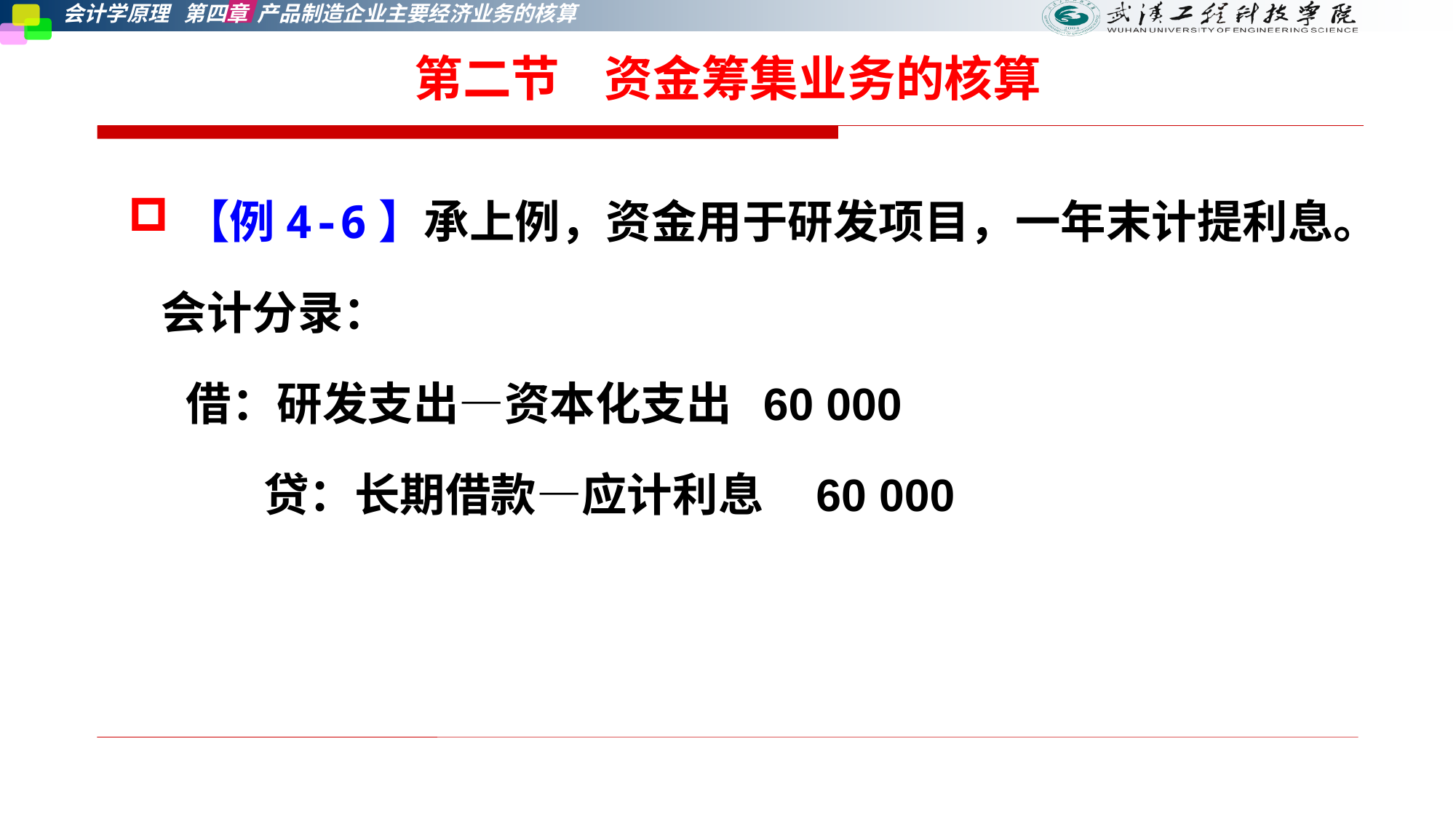

第二节    资金筹集业务的核算
【例4-6】承上例，资金用于研发项目，一年末计提利息。
   会计分录：
      借：研发支出—资本化支出  60 000
            贷：长期借款—应计利息    60 000